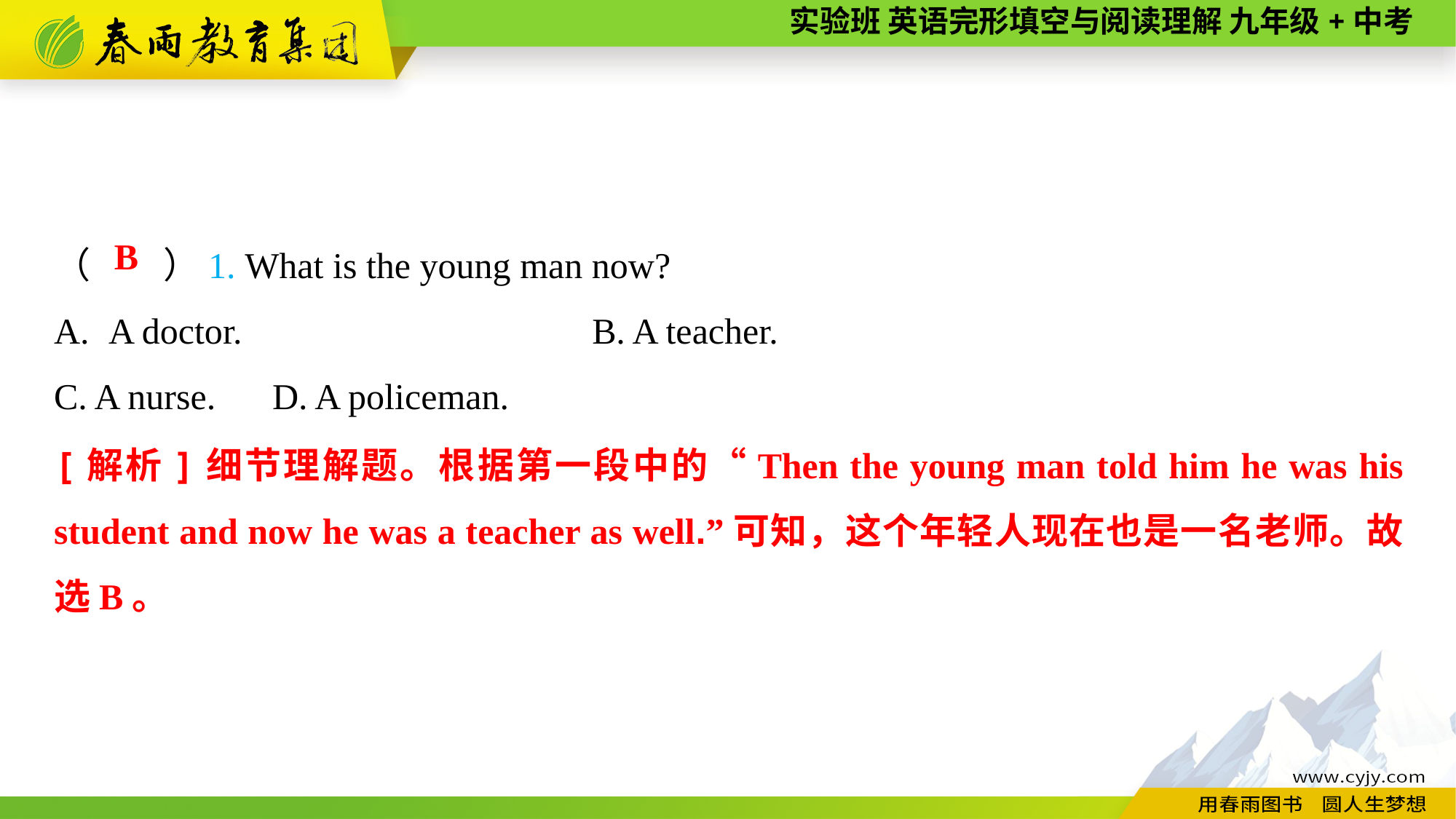

（　　）1. What is the young man now?
A doctor.	B. A teacher.
C. A nurse.	D. A policeman.
B
[解析]细节理解题。根据第一段中的“Then the young man told him he was his student and now he was a teacher as well.”可知，这个年轻人现在也是一名老师。故选B。